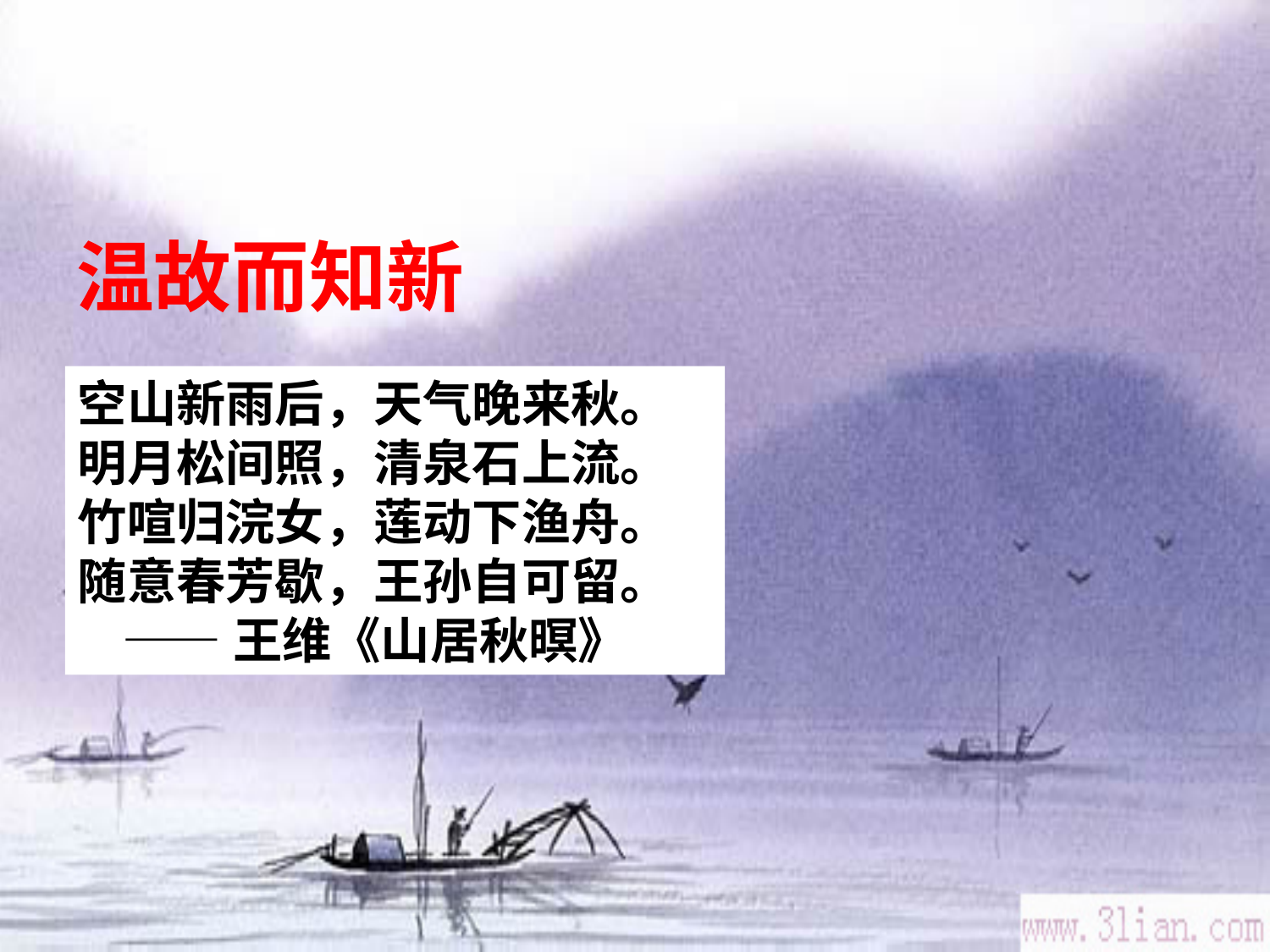

温故而知新
空山新雨后，天气晚来秋。明月松间照，清泉石上流。竹喧归浣女，莲动下渔舟。随意春芳歇，王孙自可留。
    ——王维《山居秋暝》